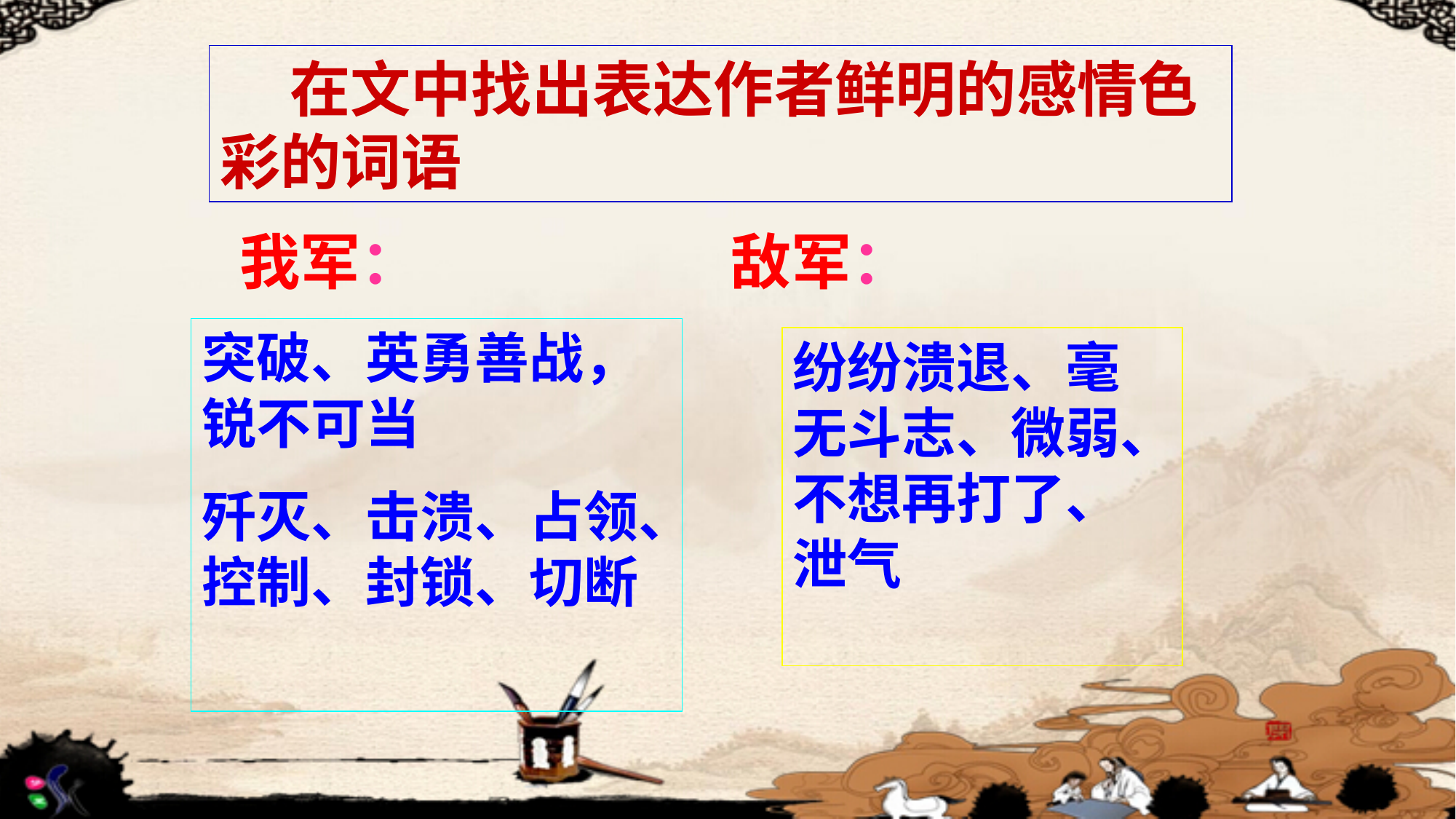

在文中找出表达作者鲜明的感情色彩的词语

我军：
敌军：
突破、英勇善战，锐不可当
歼灭、击溃、占领、控制、封锁、切断

纷纷溃退、毫无斗志、微弱、不想再打了、泄气